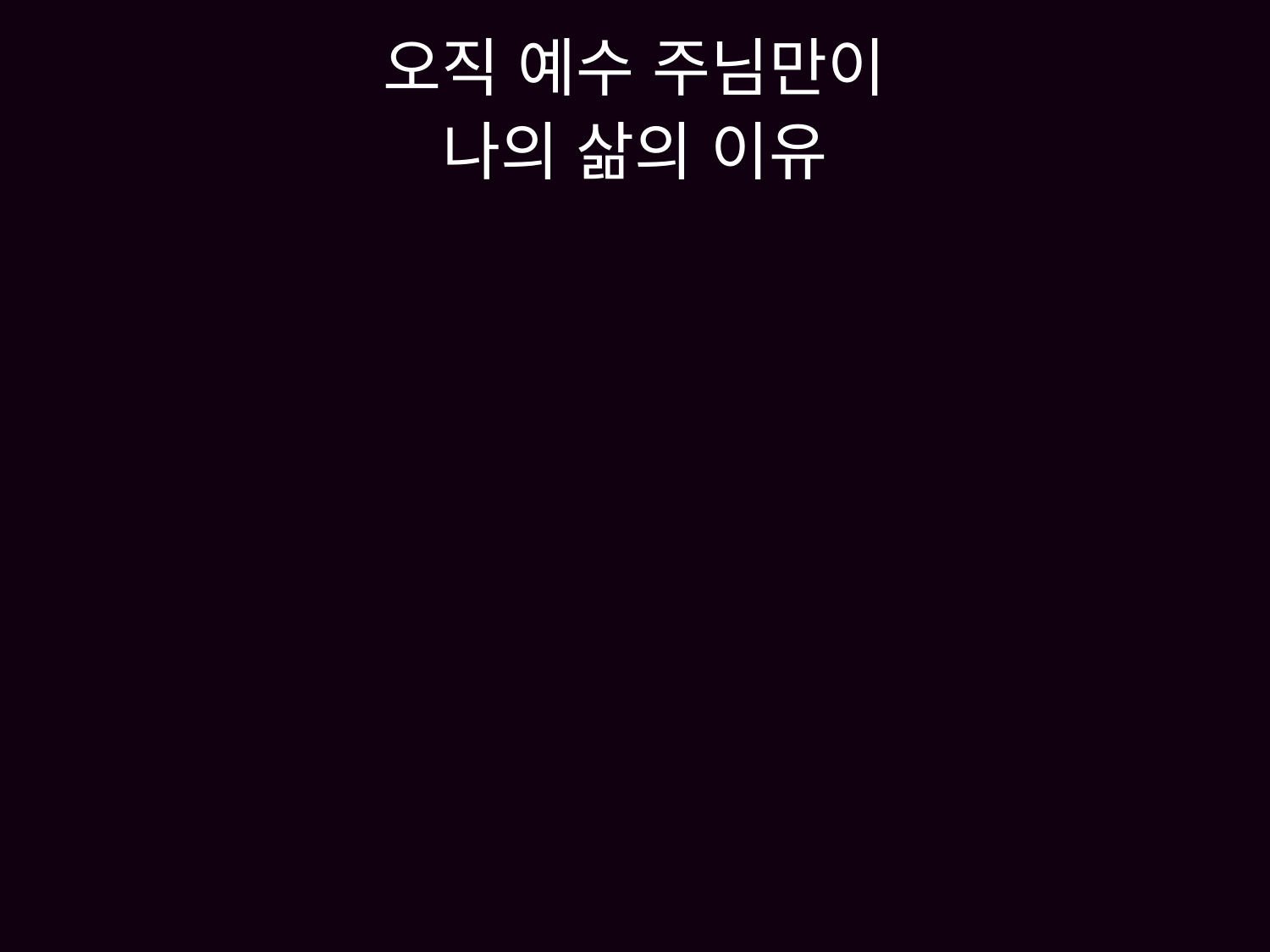

# 오직 예수 주님만이 나의 삶의 이유